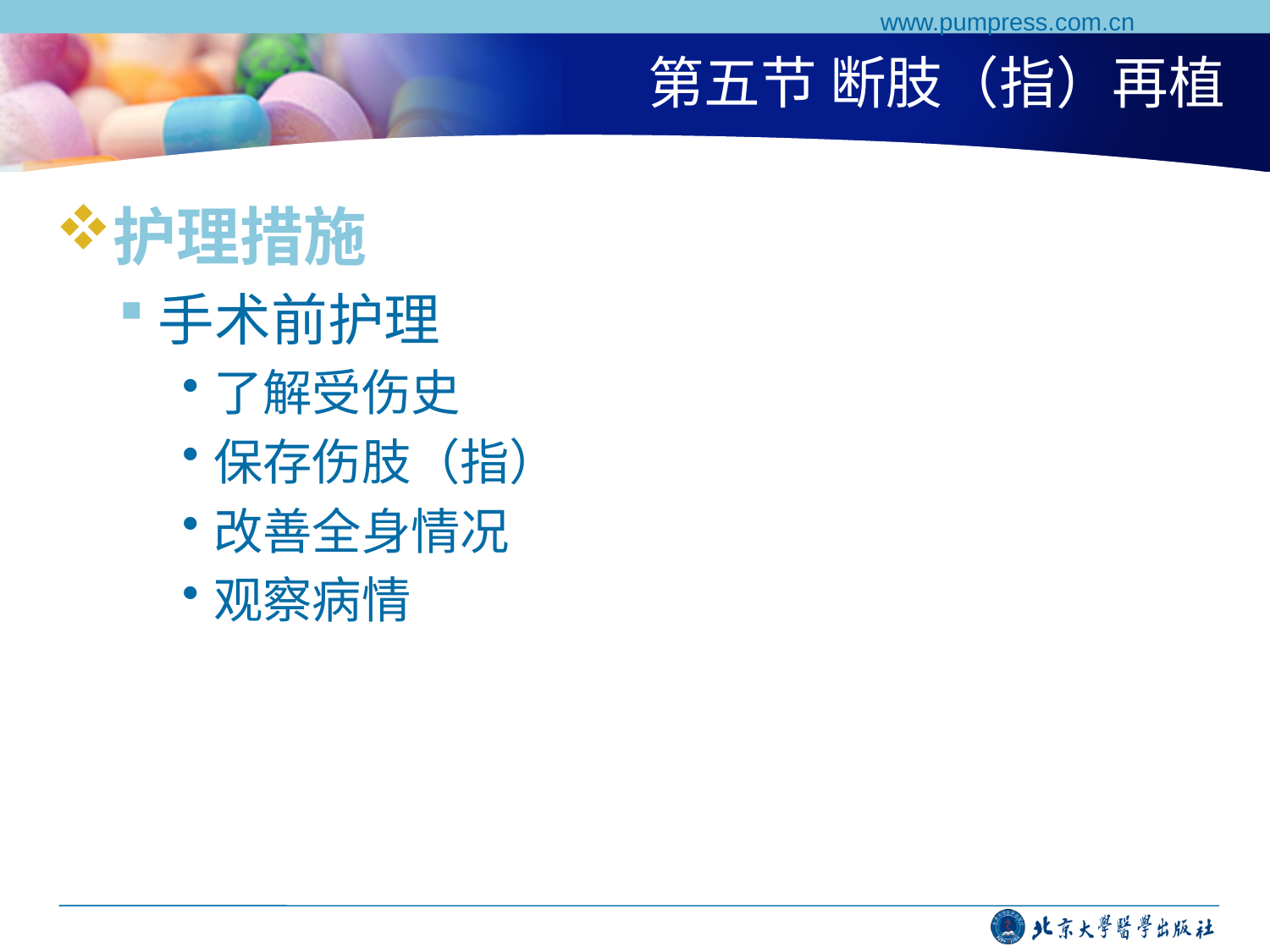

www.pumpress.com.cn
# 第五节 断肢（指）再植
护理措施
手术前护理
了解受伤史
保存伤肢（指）
改善全身情况
观察病情